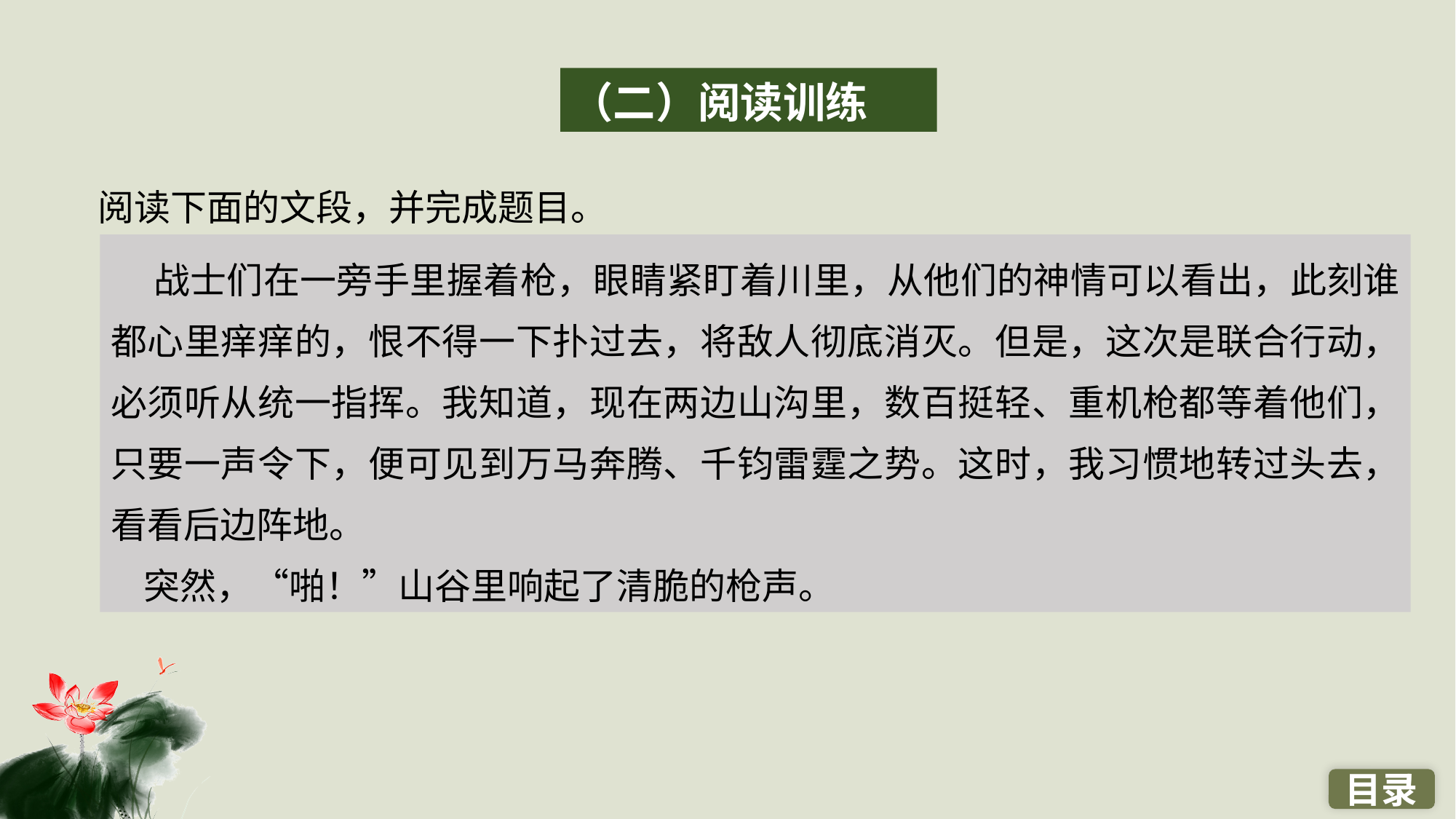

（二）阅读训练
阅读下面的文段，并完成题目。
    战士们在一旁手里握着枪，眼睛紧盯着川里，从他们的神情可以看出，此刻谁都心里痒痒的，恨不得一下扑过去，将敌人彻底消灭。但是，这次是联合行动，必须听从统一指挥。我知道，现在两边山沟里，数百挺轻、重机枪都等着他们，只要一声令下，便可见到万马奔腾、千钧雷霆之势。这时，我习惯地转过头去，看看后边阵地。
   突然，“啪！”山谷里响起了清脆的枪声。